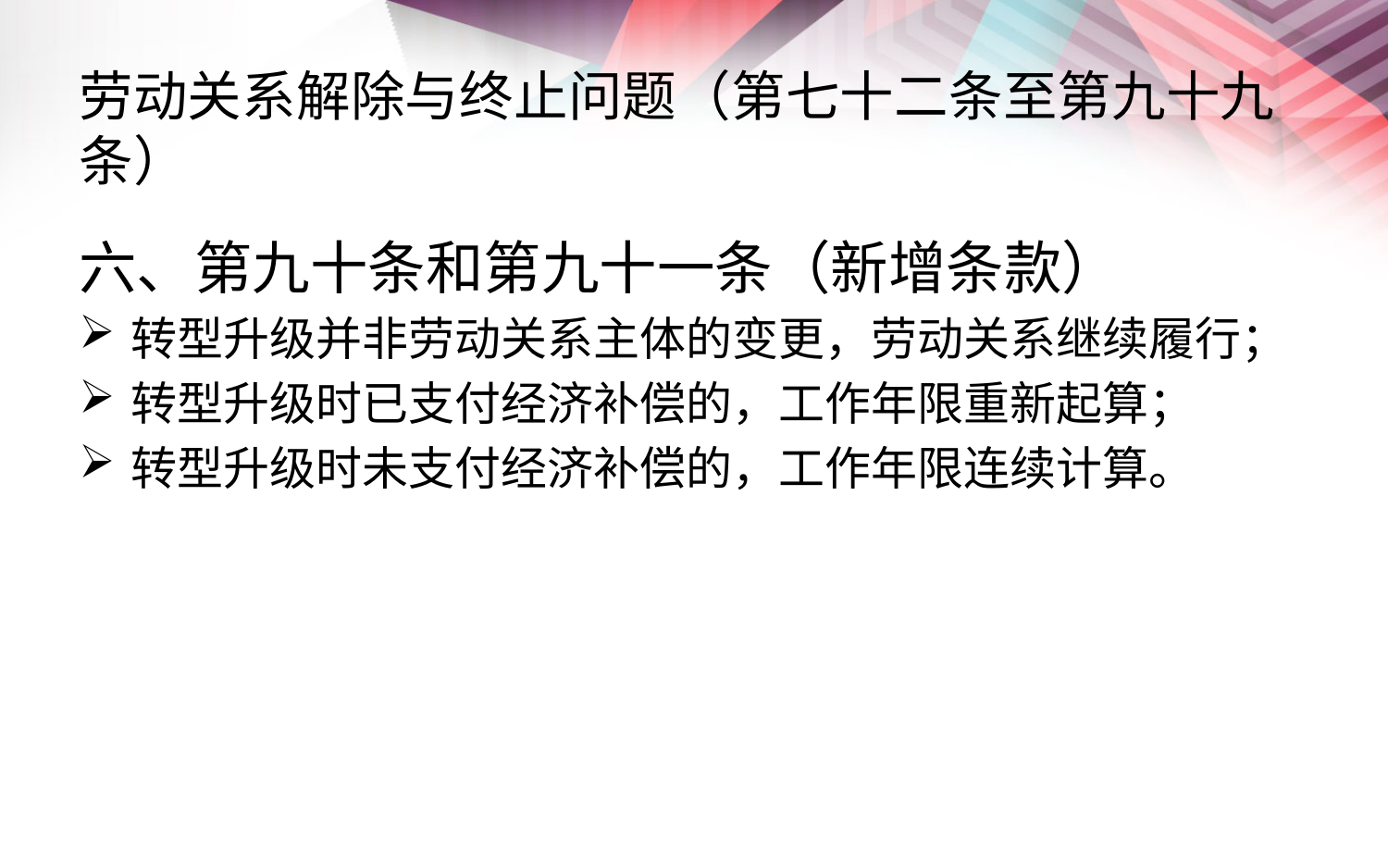

# 劳动关系解除与终止问题（第七十二条至第九十九条）
六、第九十条和第九十一条（新增条款）
转型升级并非劳动关系主体的变更，劳动关系继续履行；
转型升级时已支付经济补偿的，工作年限重新起算；
转型升级时未支付经济补偿的，工作年限连续计算。